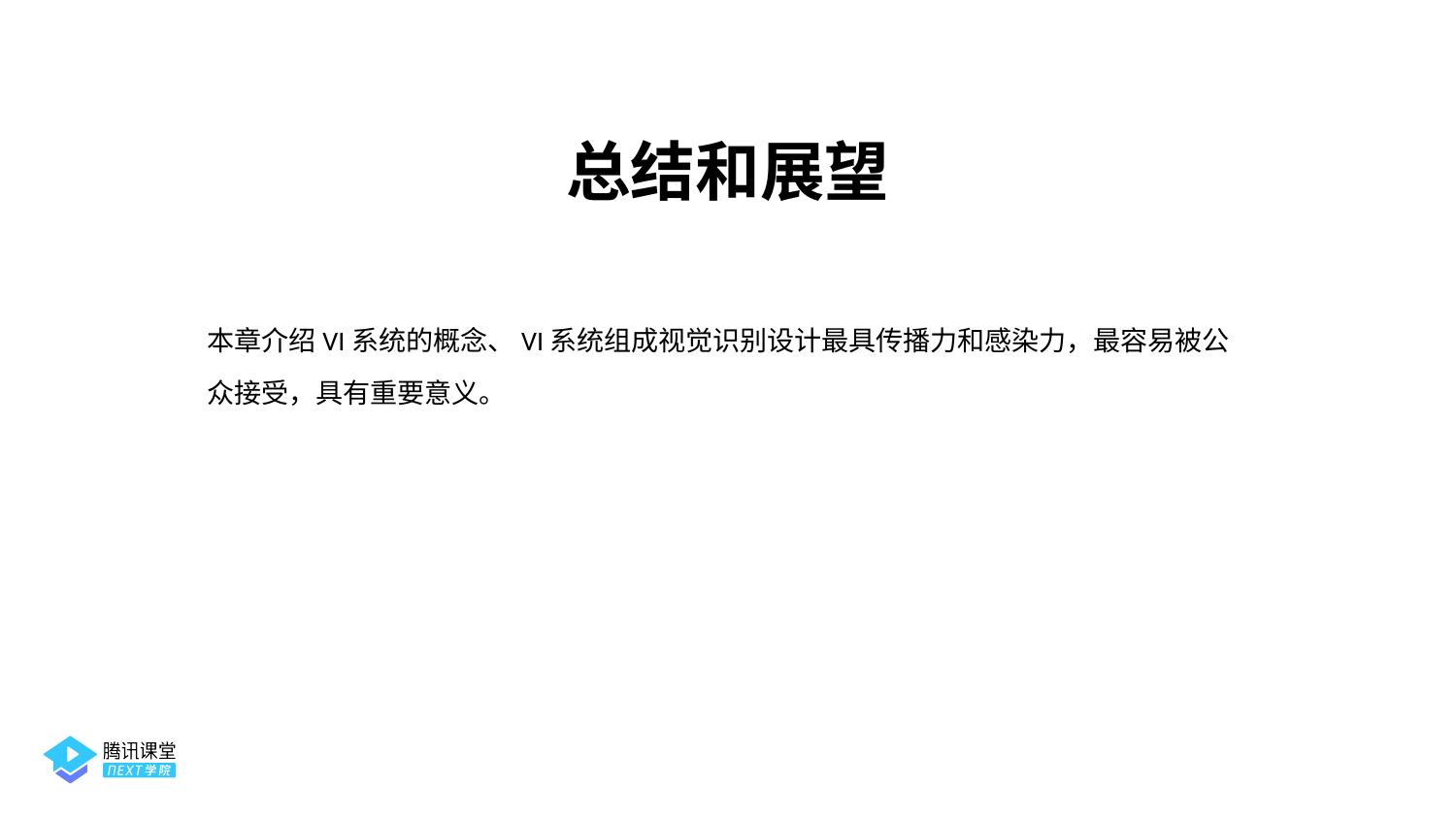

总结和展望
本章介绍VI系统的概念、VI系统组成视觉识别设计最具传播力和感染力，最容易被公众接受，具有重要意义。